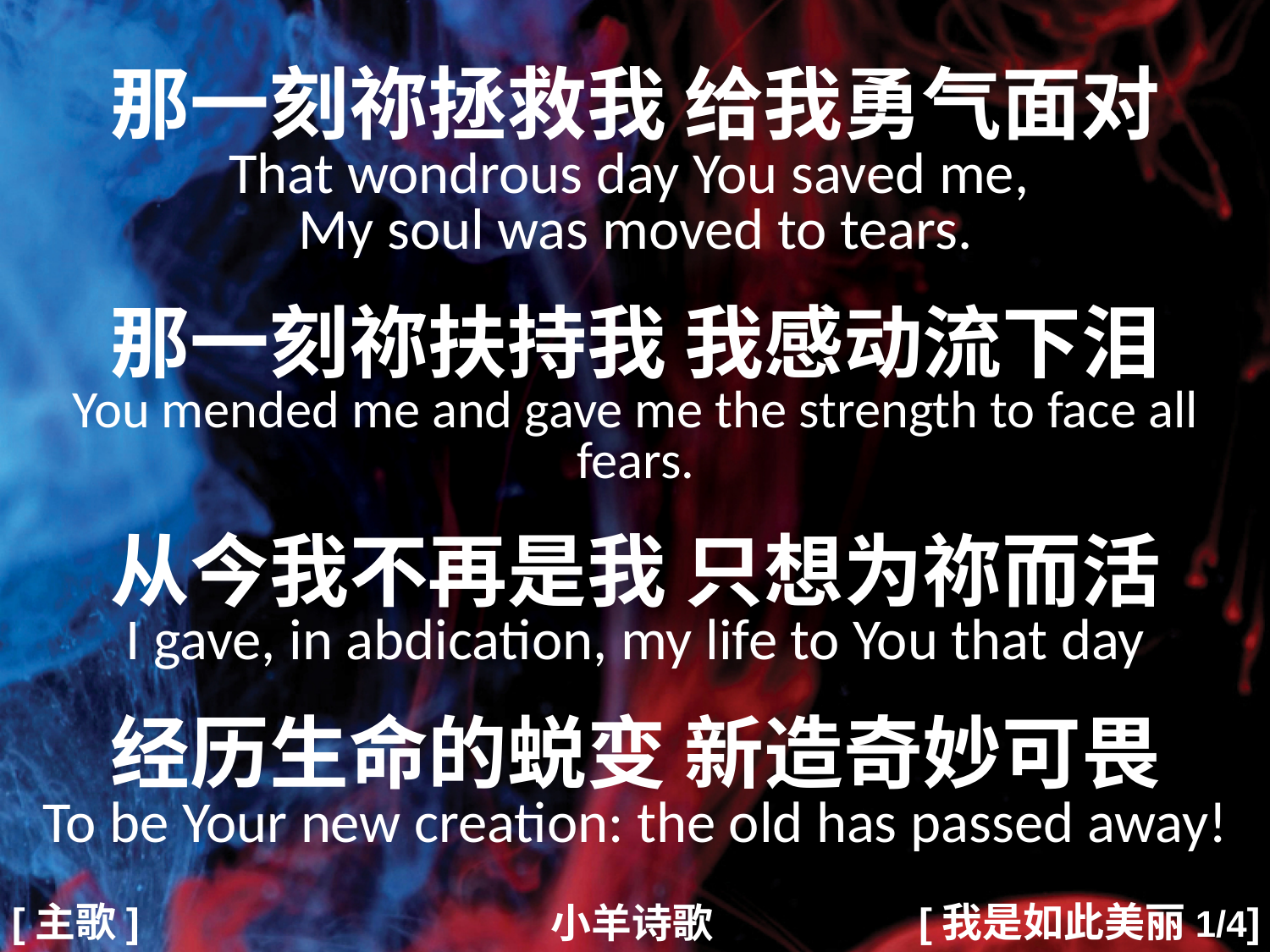

那一刻祢拯救我 给我勇气面对
That wondrous day You saved me,
My soul was moved to tears.

那一刻祢扶持我 我感动流下泪
You mended me and gave me the strength to face all fears.

从今我不再是我 只想为祢而活
I gave, in abdication, my life to You that day

经历生命的蜕变 新造奇妙可畏
To be Your new creation: the old has passed away!
#

[主歌]
[我是如此美丽1/4]
小羊诗歌